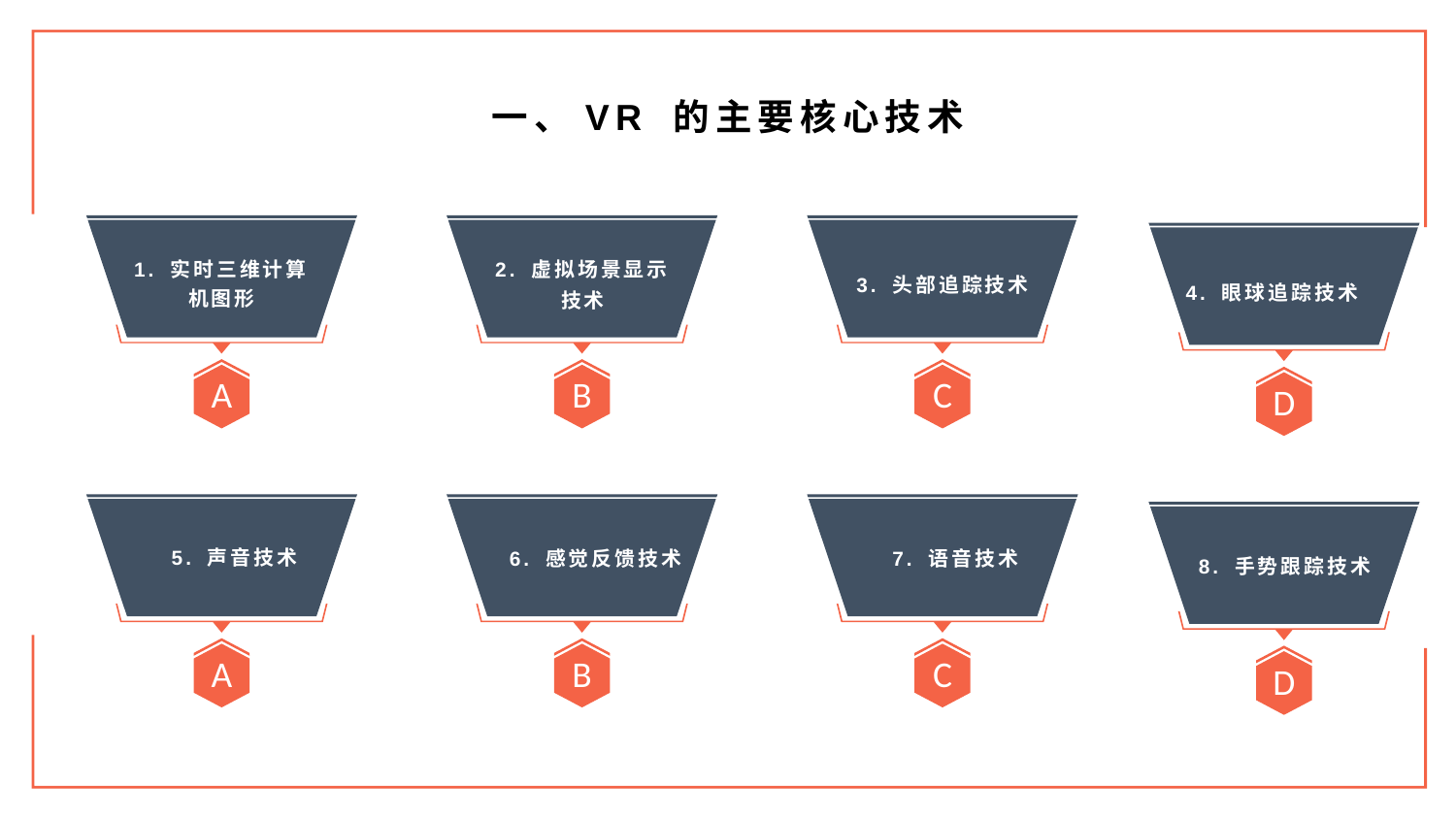

一、VR 的主要核心技术

A

B

C

D
1. 实时三维计算机图形
2. 虚拟场景显示技术
3. 头部追踪技术
4. 眼球追踪技术
6. 授权侵犯
5. 行为否认
7. 恶意攻击

A

B

C

D
5. 声音技术
6. 感觉反馈技术
7. 语音技术
8. 手势跟踪技术